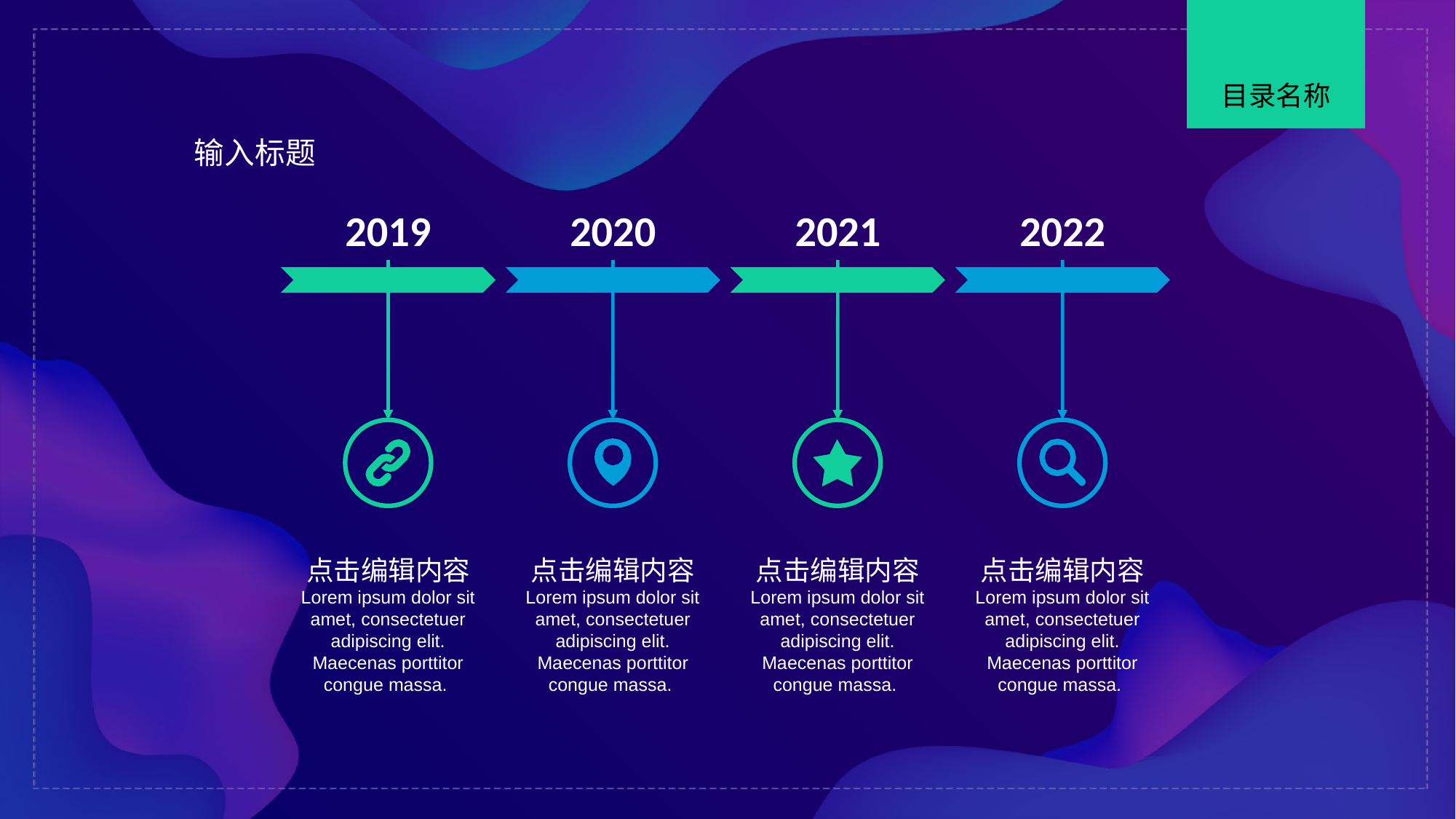

目录名称
输入标题
2019

点击编辑内容
Lorem ipsum dolor sit amet, consectetuer adipiscing elit. Maecenas porttitor congue massa.
2020

点击编辑内容
Lorem ipsum dolor sit amet, consectetuer adipiscing elit. Maecenas porttitor congue massa.
2021

点击编辑内容
Lorem ipsum dolor sit amet, consectetuer adipiscing elit. Maecenas porttitor congue massa.
2022

点击编辑内容
Lorem ipsum dolor sit amet, consectetuer adipiscing elit. Maecenas porttitor congue massa.